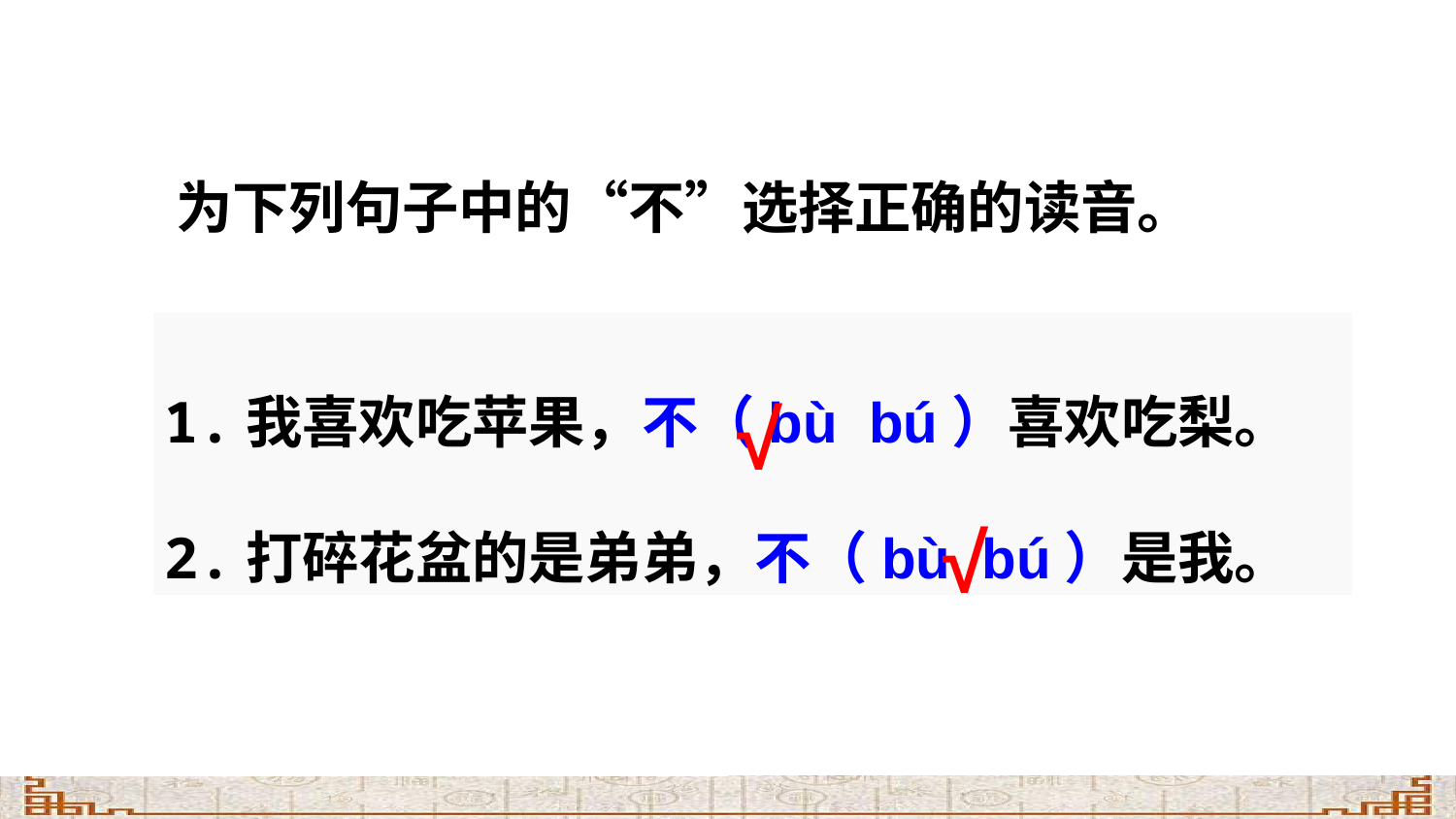

为下列句子中的“不”选择正确的读音。
1.我喜欢吃苹果，不（bù  bú）喜欢吃梨。
2.打碎花盆的是弟弟，不（bù  bú）是我。
√
√